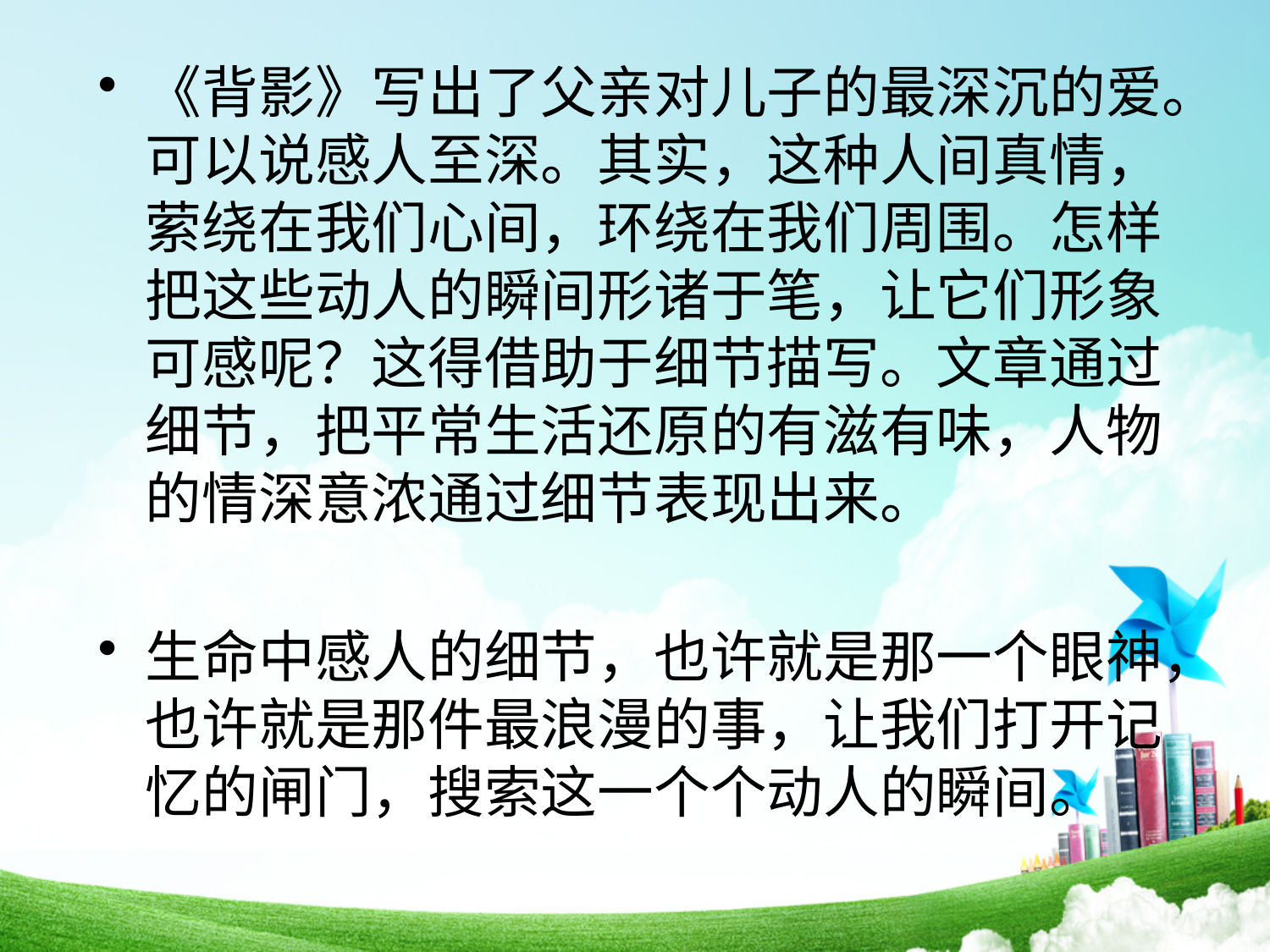

《背影》写出了父亲对儿子的最深沉的爱。可以说感人至深。其实，这种人间真情，萦绕在我们心间，环绕在我们周围。怎样把这些动人的瞬间形诸于笔，让它们形象可感呢？这得借助于细节描写。文章通过细节，把平常生活还原的有滋有味，人物的情深意浓通过细节表现出来。

生命中感人的细节，也许就是那一个眼神，也许就是那件最浪漫的事，让我们打开记忆的闸门，搜索这一个个动人的瞬间。